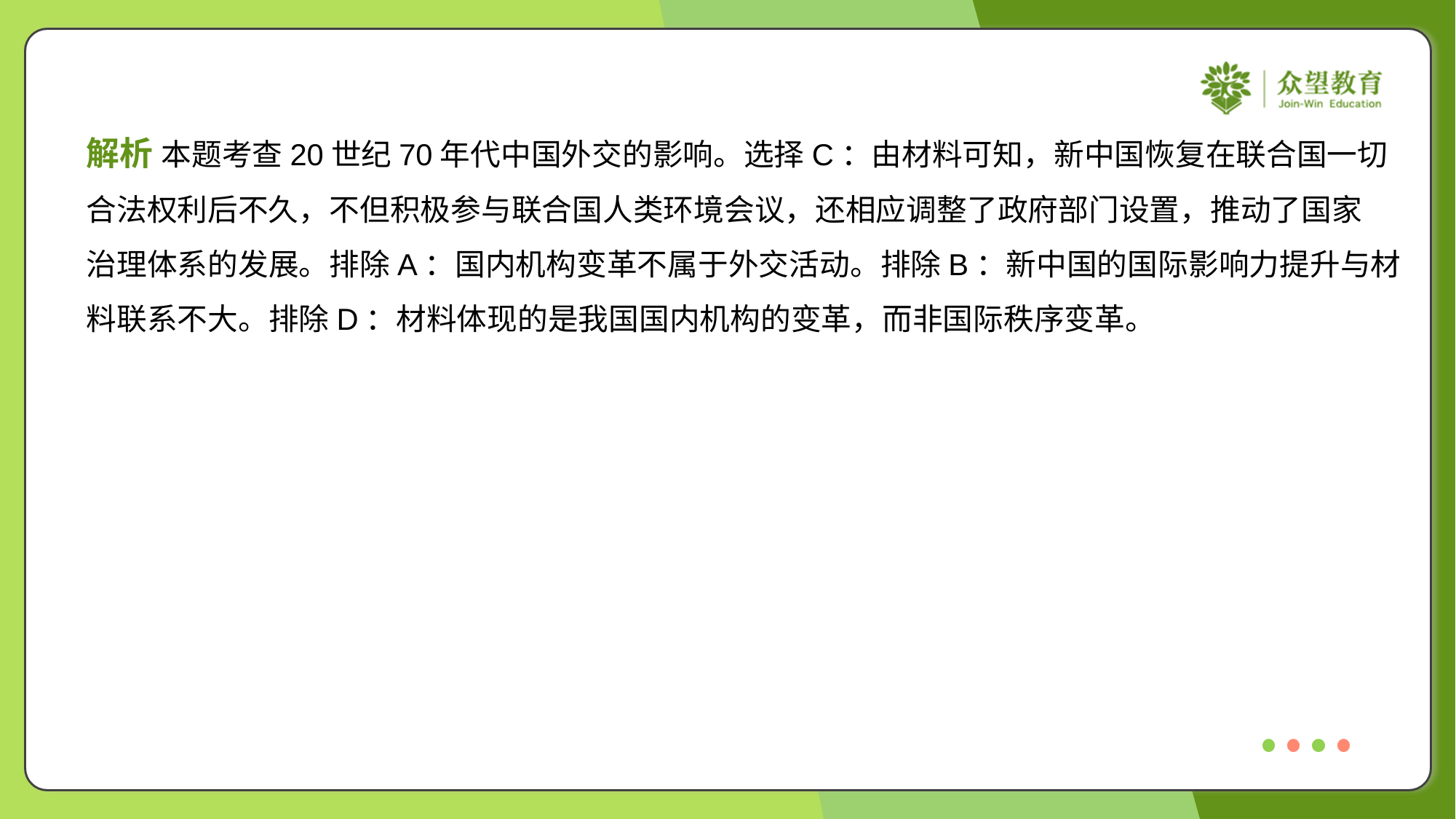

解析 本题考查20世纪70年代中国外交的影响。选择C：由材料可知，新中国恢复在联合国一切
合法权利后不久，不但积极参与联合国人类环境会议，还相应调整了政府部门设置，推动了国家
治理体系的发展。排除A：国内机构变革不属于外交活动。排除B：新中国的国际影响力提升与材
料联系不大。排除D：材料体现的是我国国内机构的变革，而非国际秩序变革。